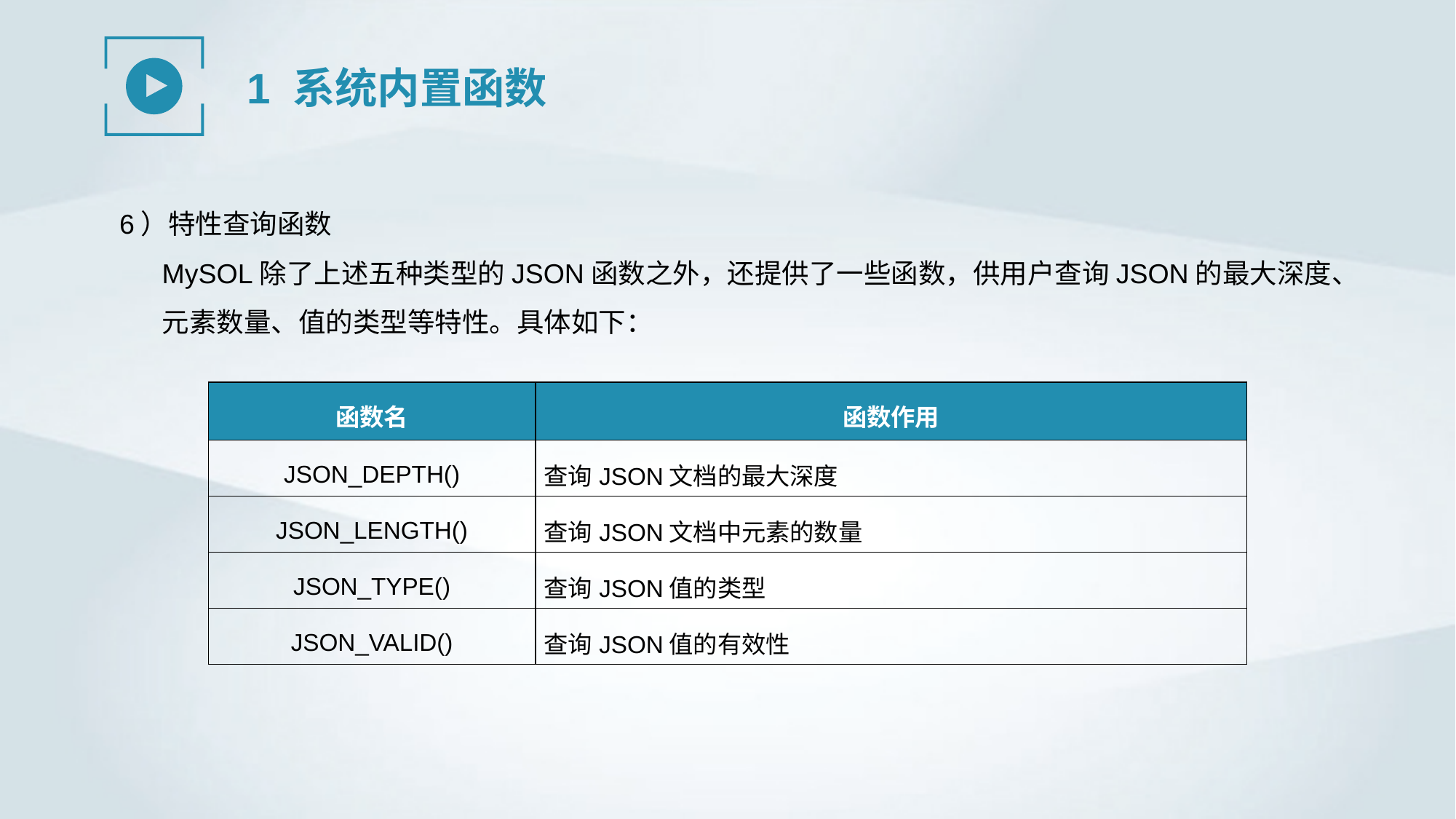

1 系统内置函数
6）特性查询函数
MySOL除了上述五种类型的JSON函数之外，还提供了一些函数，供用户查询JSON的最大深度、元素数量、值的类型等特性。具体如下：
| 函数名 | 函数作用 |
| --- | --- |
| JSON\_DEPTH() | 查询JSON文档的最大深度 |
| JSON\_LENGTH() | 查询JSON文档中元素的数量 |
| JSON\_TYPE() | 查询JSON值的类型 |
| JSON\_VALID() | 查询JSON值的有效性 |